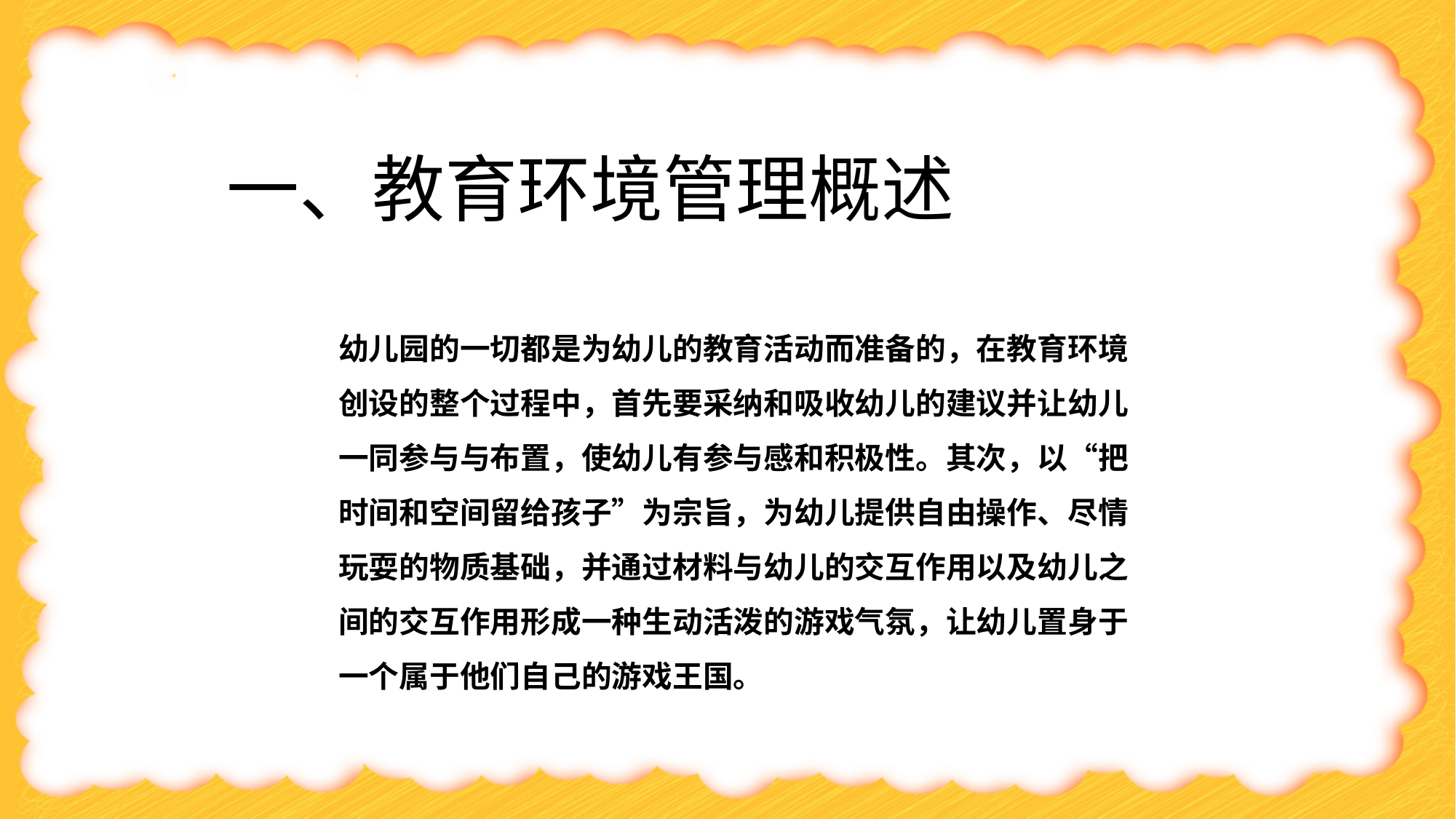

一、教育环境管理概述
幼儿园的一切都是为幼儿的教育活动而准备的，在教育环境创设的整个过程中，首先要采纳和吸收幼儿的建议并让幼儿一同参与与布置，使幼儿有参与感和积极性。其次，以“把时间和空间留给孩子”为宗旨，为幼儿提供自由操作、尽情玩耍的物质基础，并通过材料与幼儿的交互作用以及幼儿之间的交互作用形成一种生动活泼的游戏气氛，让幼儿置身于一个属于他们自己的游戏王国。